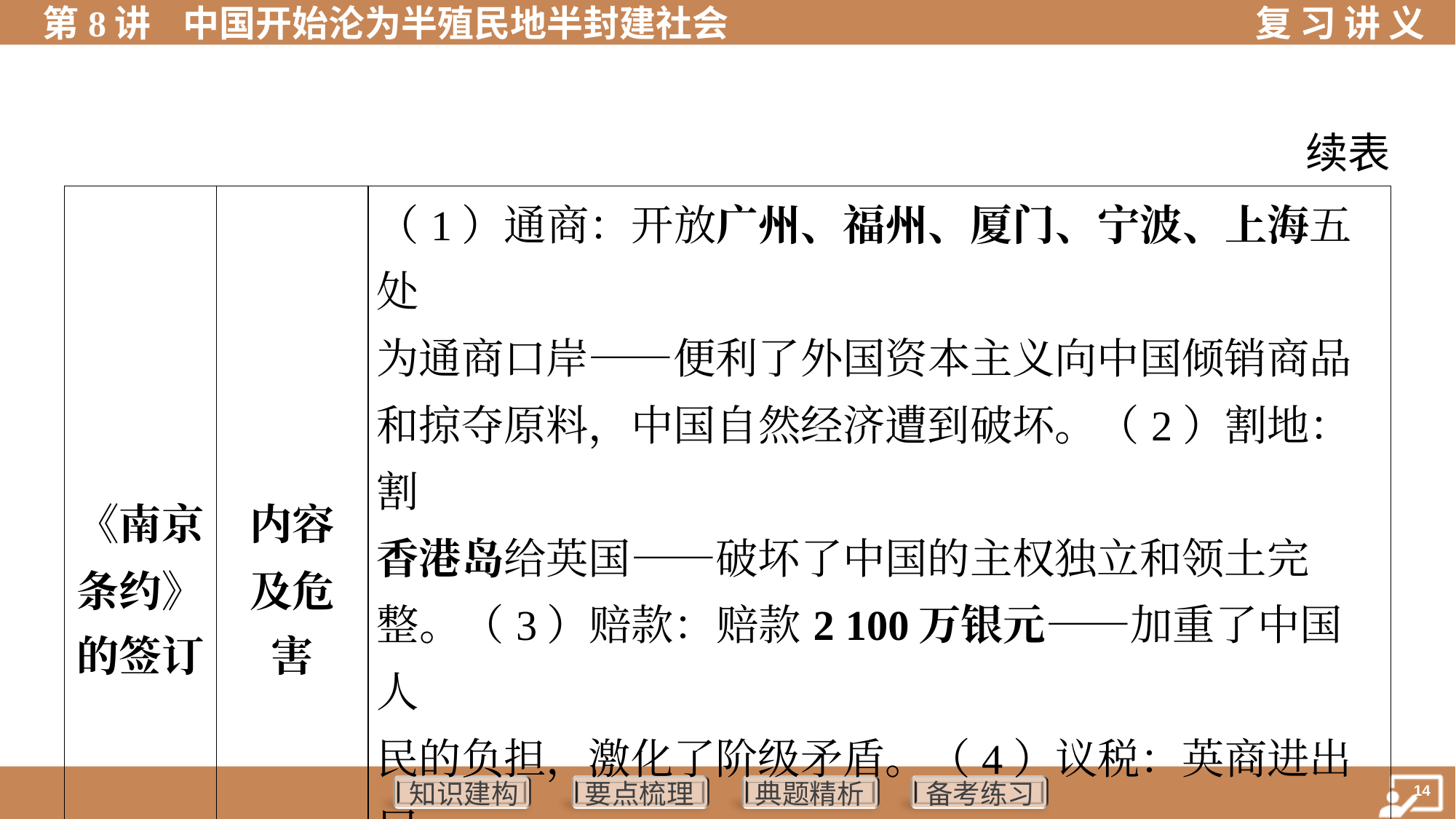

续表
| 《南京 条约》 的签订 | 内容 及危 害 | （1）通商：开放广州、福州、厦门、宁波、上海五处 为通商口岸——便利了外国资本主义向中国倾销商品 和掠夺原料，中国自然经济遭到破坏。（2）割地：割 香港岛给英国——破坏了中国的主权独立和领土完 整。（3）赔款：赔款2 100万银元——加重了中国人 民的负担，激化了阶级矛盾。（4）议税：英商进出口 货物应纳税款，必须经过双方协议——中国关税自主 权被破坏，清政府财政收入减少 |  |
| --- | --- | --- | --- |